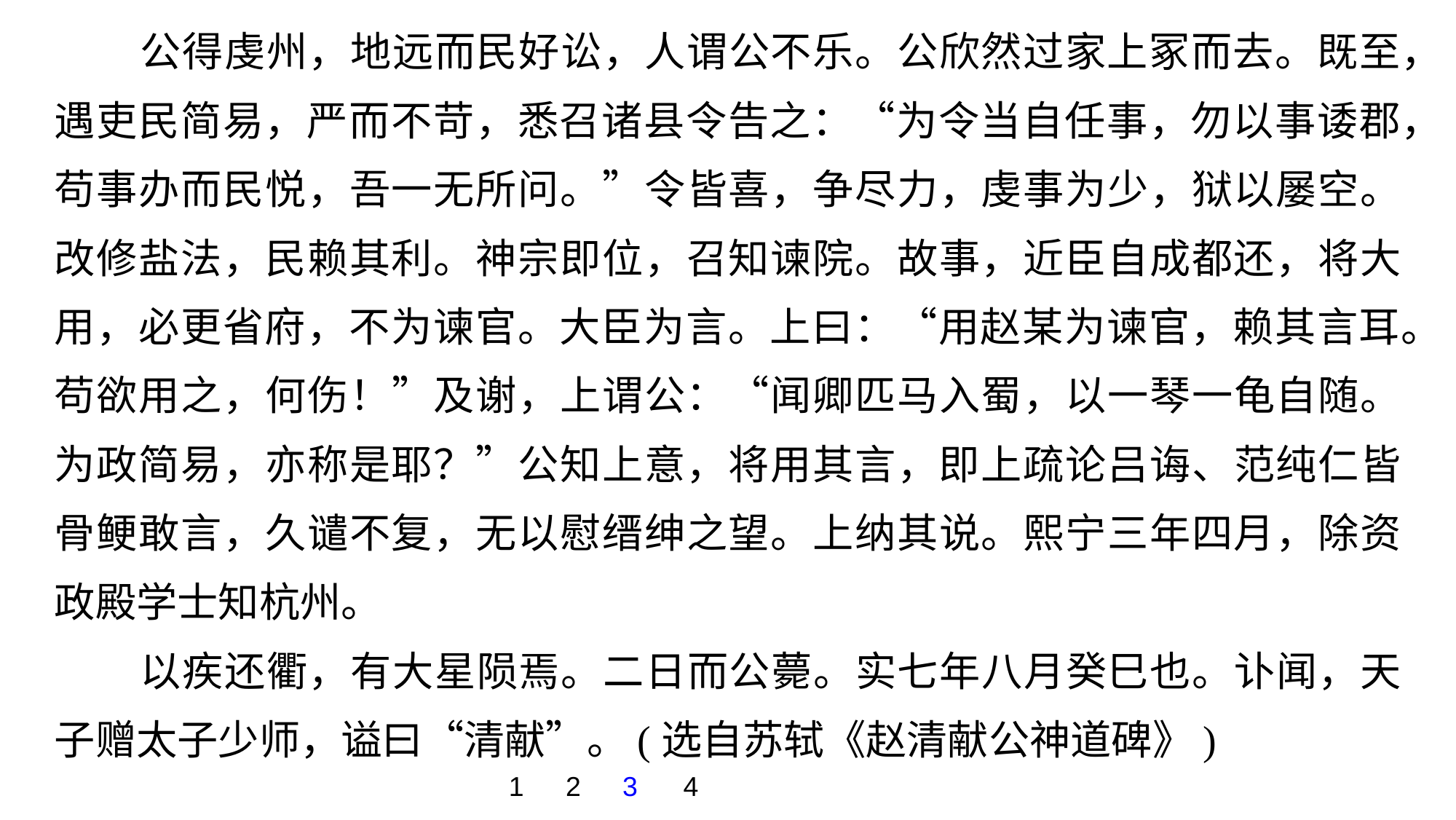

公得虔州，地远而民好讼，人谓公不乐。公欣然过家上冢而去。既至，遇吏民简易，严而不苛，悉召诸县令告之：“为令当自任事，勿以事诿郡，苟事办而民悦，吾一无所问。”令皆喜，争尽力，虔事为少，狱以屡空。改修盐法，民赖其利。神宗即位，召知谏院。故事，近臣自成都还，将大用，必更省府，不为谏官。大臣为言。上曰：“用赵某为谏官，赖其言耳。苟欲用之，何伤！”及谢，上谓公：“闻卿匹马入蜀，以一琴一龟自随。为政简易，亦称是耶？”公知上意，将用其言，即上疏论吕诲、范纯仁皆骨鲠敢言，久谴不复，无以慰缙绅之望。上纳其说。熙宁三年四月，除资政殿学士知杭州。
以疾还衢，有大星陨焉。二日而公薨。实七年八月癸巳也。讣闻，天子赠太子少师，谥曰“清献”。(选自苏轼《赵清献公神道碑》)
1
2
3
4